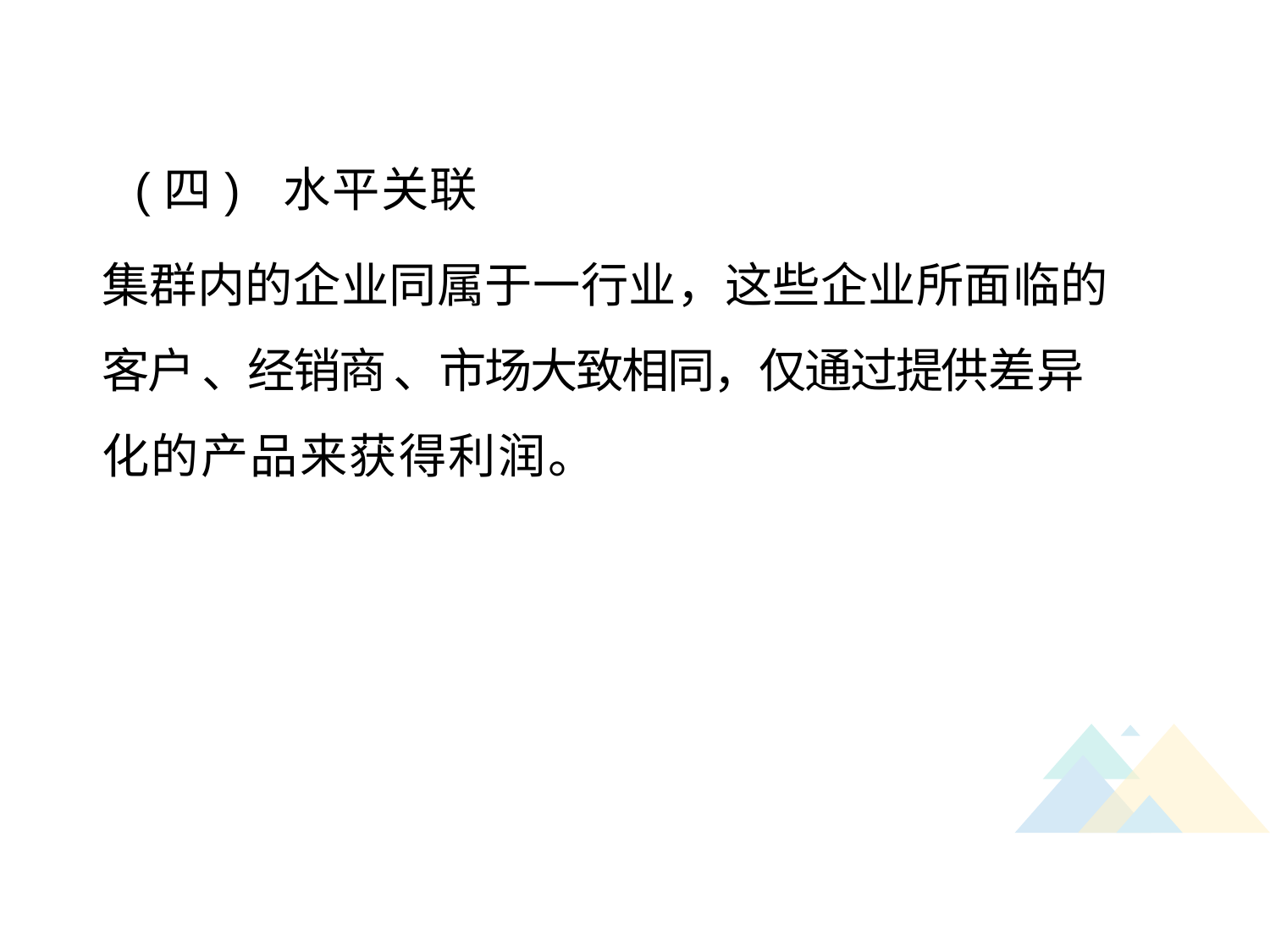

(四)  水平关联
集群内的企业同属于一行业，这些企业所面临的 客户 、经销商 、市场大致相同，仅通过提供差异 化的产品来获得利润。